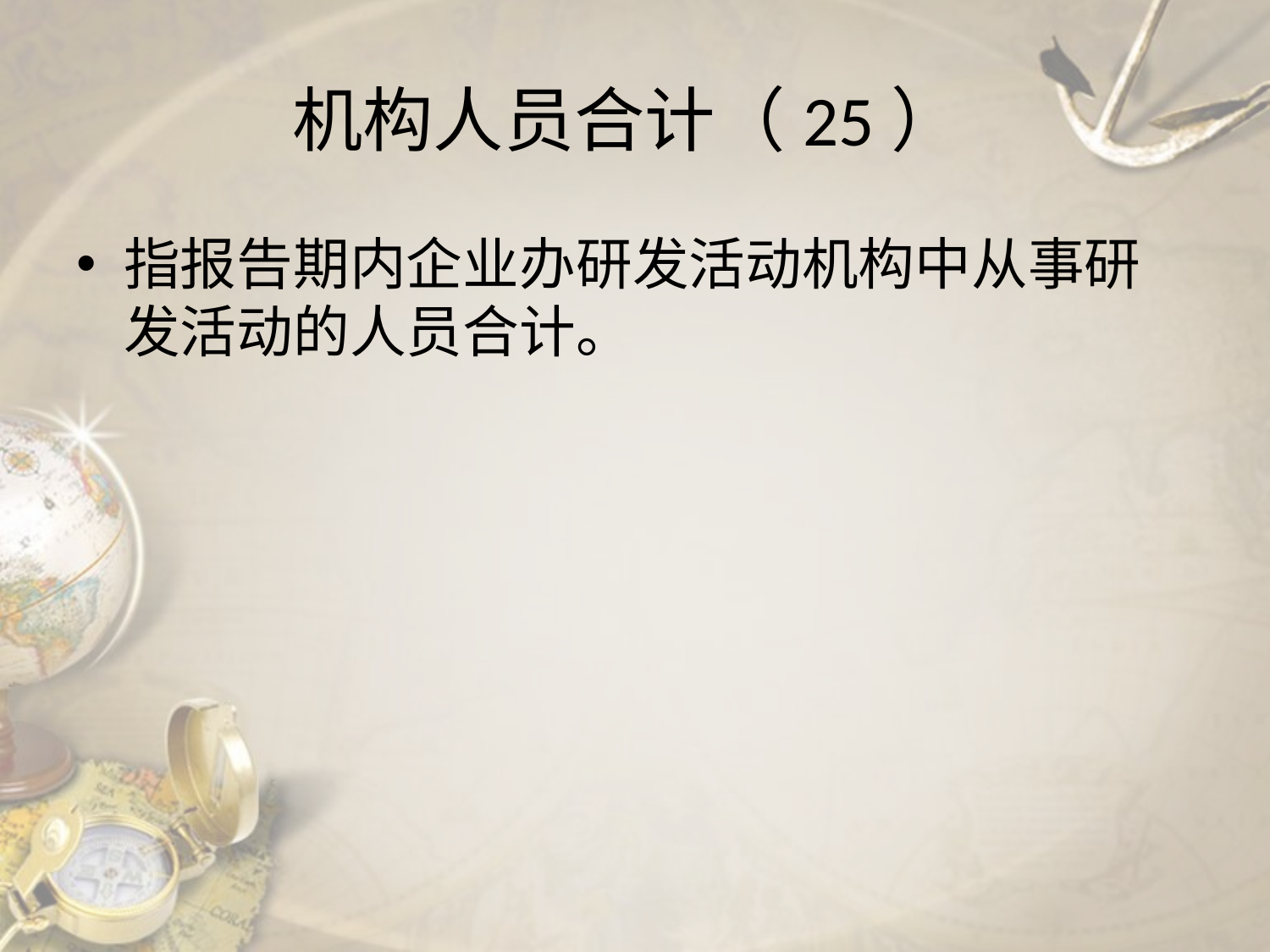

# 机构人员合计（25）
指报告期内企业办研发活动机构中从事研发活动的人员合计。